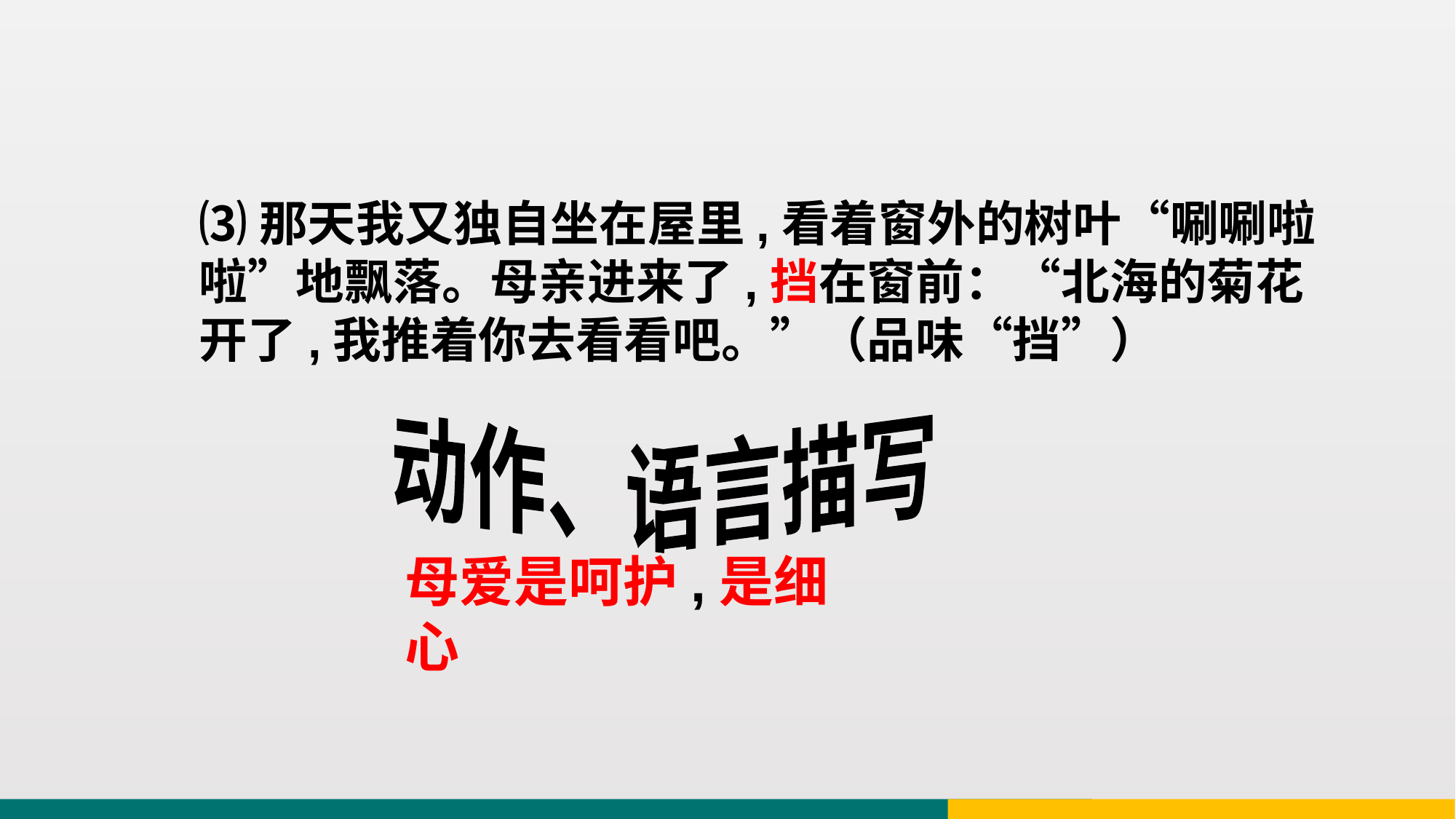

⑶那天我又独自坐在屋里,看着窗外的树叶“唰唰啦啦”地飘落。母亲进来了,挡在窗前：“北海的菊花开了,我推着你去看看吧。”（品味“挡”）
动作、语言描写
母爱是呵护,是细心